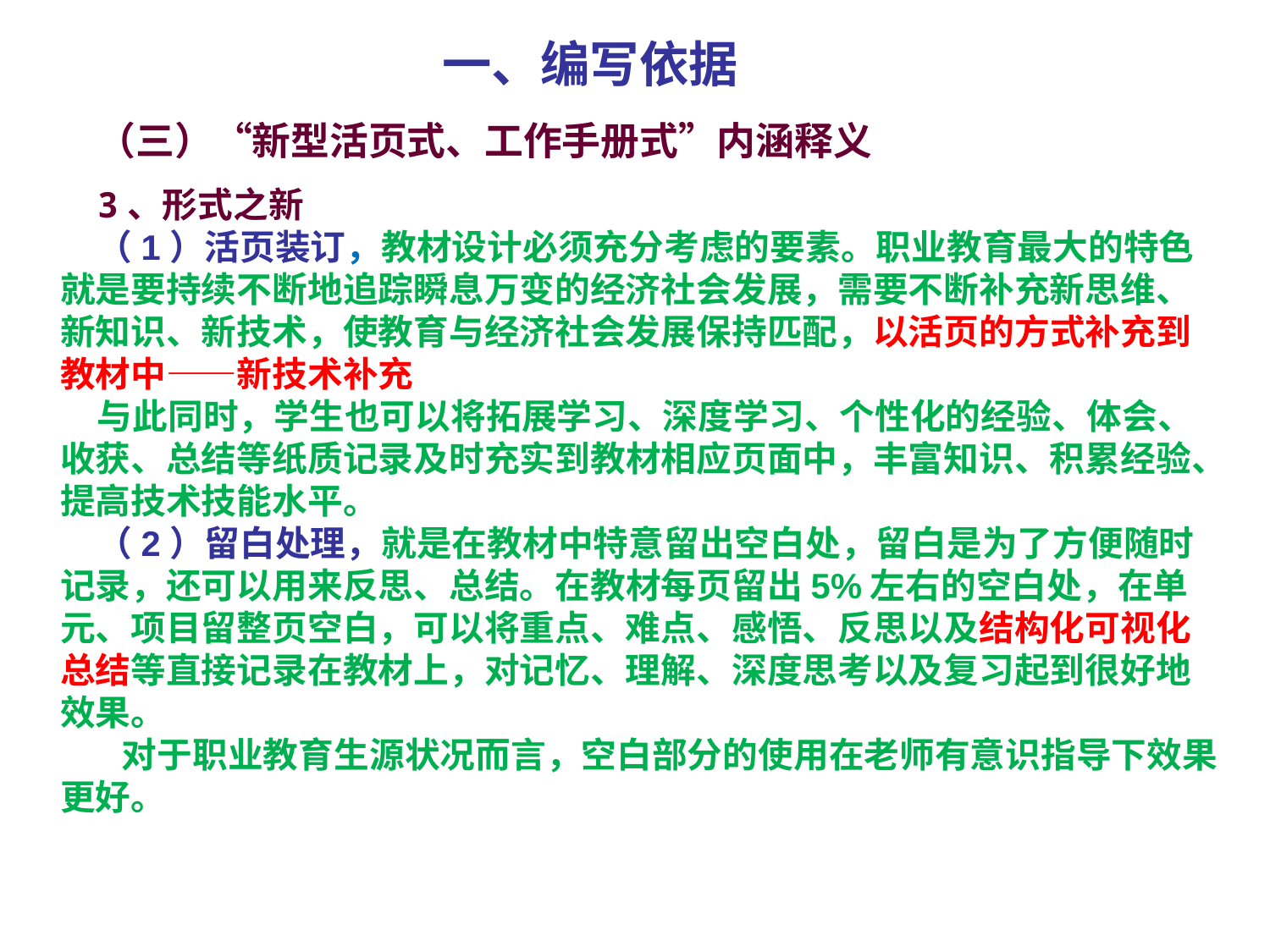

一、编写依据
（三）“新型活页式、工作手册式”内涵释义
3、形式之新
（1）活页装订，教材设计必须充分考虑的要素。职业教育最大的特色就是要持续不断地追踪瞬息万变的经济社会发展，需要不断补充新思维、新知识、新技术，使教育与经济社会发展保持匹配，以活页的方式补充到教材中——新技术补充
与此同时，学生也可以将拓展学习、深度学习、个性化的经验、体会、收获、总结等纸质记录及时充实到教材相应页面中，丰富知识、积累经验、提高技术技能水平。
（2）留白处理，就是在教材中特意留出空白处，留白是为了方便随时记录，还可以用来反思、总结。在教材每页留出5%左右的空白处，在单元、项目留整页空白，可以将重点、难点、感悟、反思以及结构化可视化总结等直接记录在教材上，对记忆、理解、深度思考以及复习起到很好地效果。
  对于职业教育生源状况而言，空白部分的使用在老师有意识指导下效果更好。